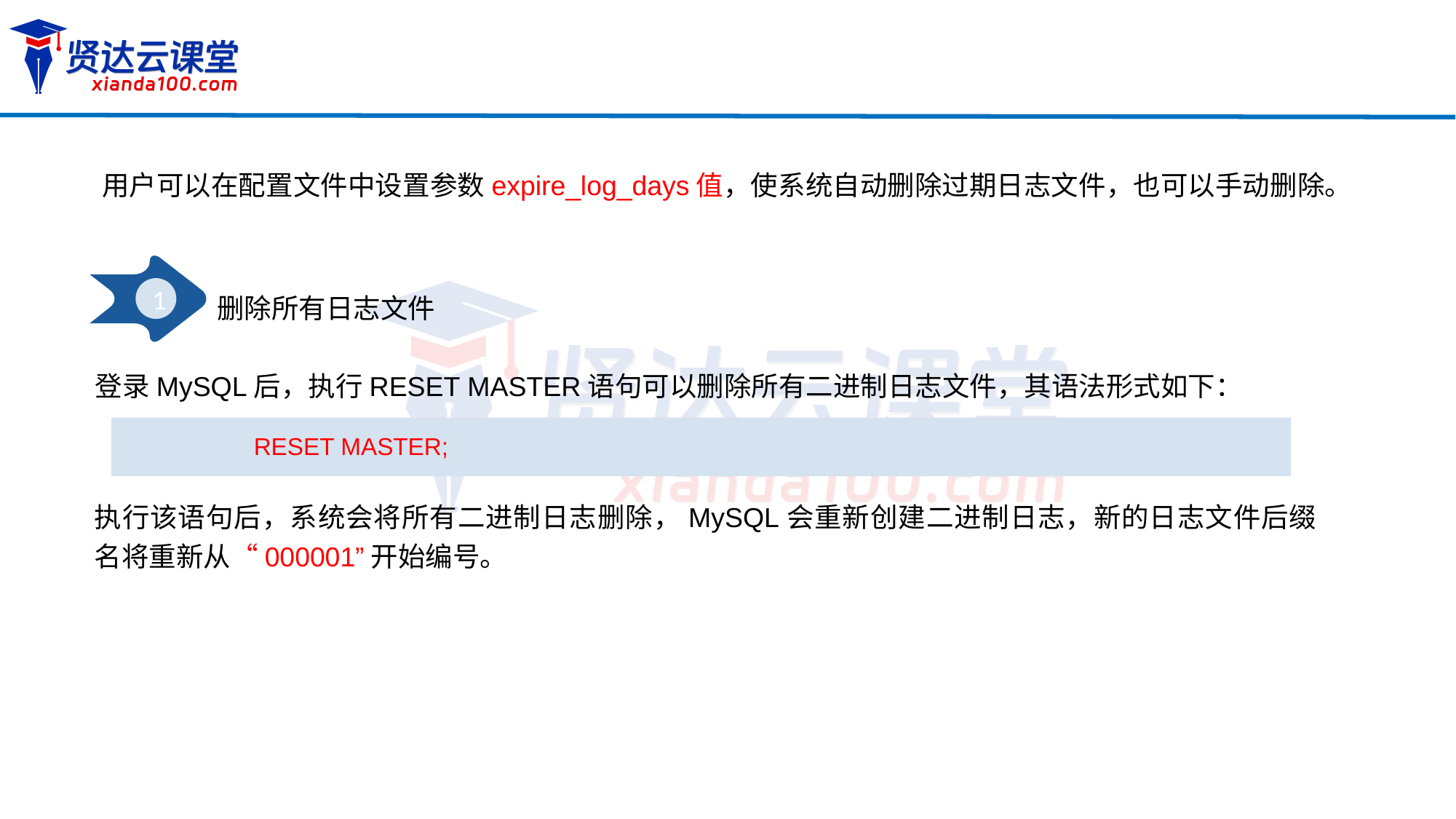

用户可以在配置文件中设置参数expire_log_days值，使系统自动删除过期日志文件，也可以手动删除。

1
删除所有日志文件
登录MySQL后，执行RESET MASTER语句可以删除所有二进制日志文件，其语法形式如下：

RESET MASTER;
执行该语句后，系统会将所有二进制日志删除，MySQL会重新创建二进制日志，新的日志文件后缀名将重新从“000001”开始编号。